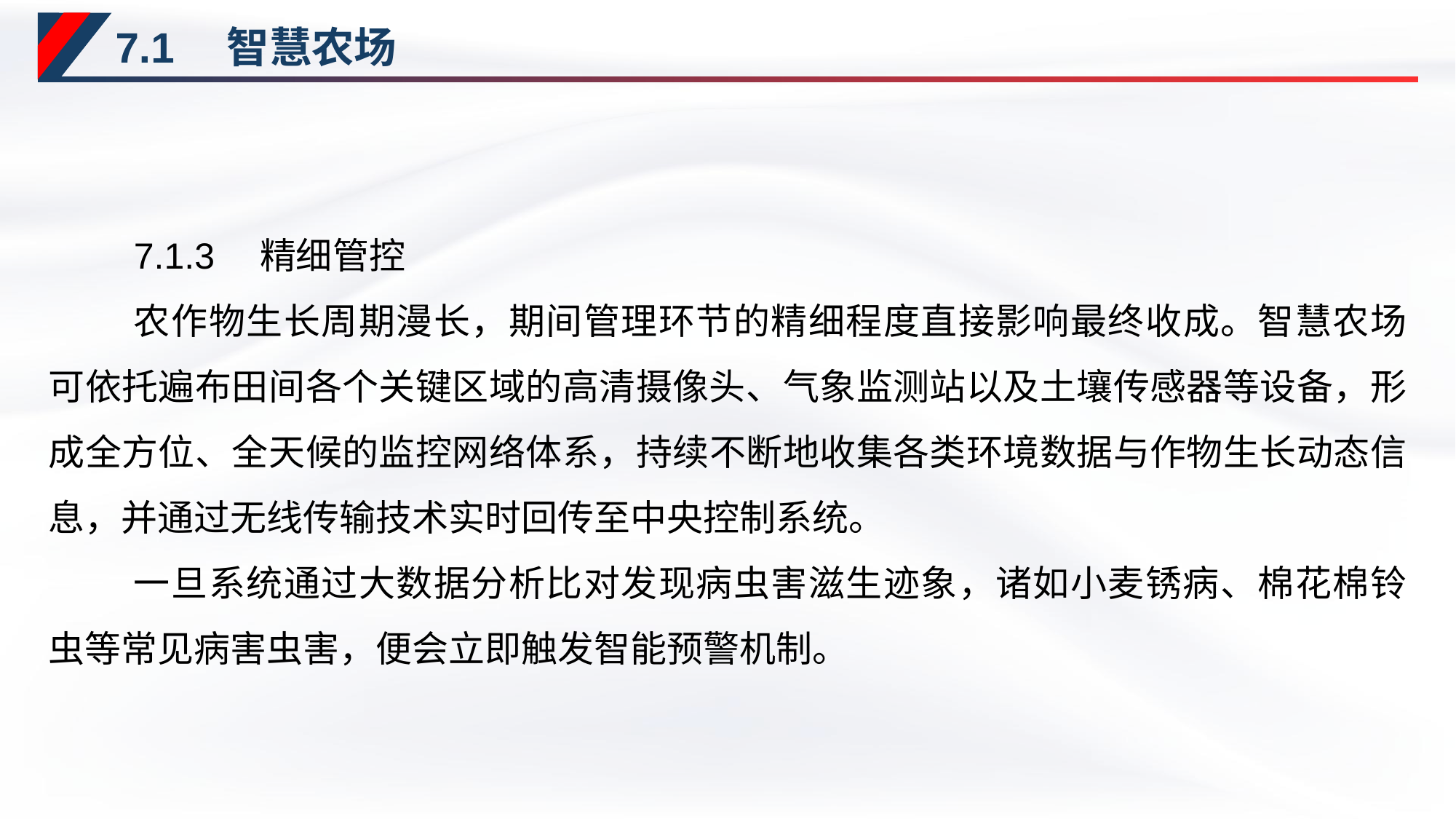

# 7.1　智慧农场
7.1.3　精细管控
农作物生长周期漫长，期间管理环节的精细程度直接影响最终收成。智慧农场可依托遍布田间各个关键区域的高清摄像头、气象监测站以及土壤传感器等设备，形成全方位、全天候的监控网络体系，持续不断地收集各类环境数据与作物生长动态信息，并通过无线传输技术实时回传至中央控制系统。
一旦系统通过大数据分析比对发现病虫害滋生迹象，诸如小麦锈病、棉花棉铃虫等常见病害虫害，便会立即触发智能预警机制。